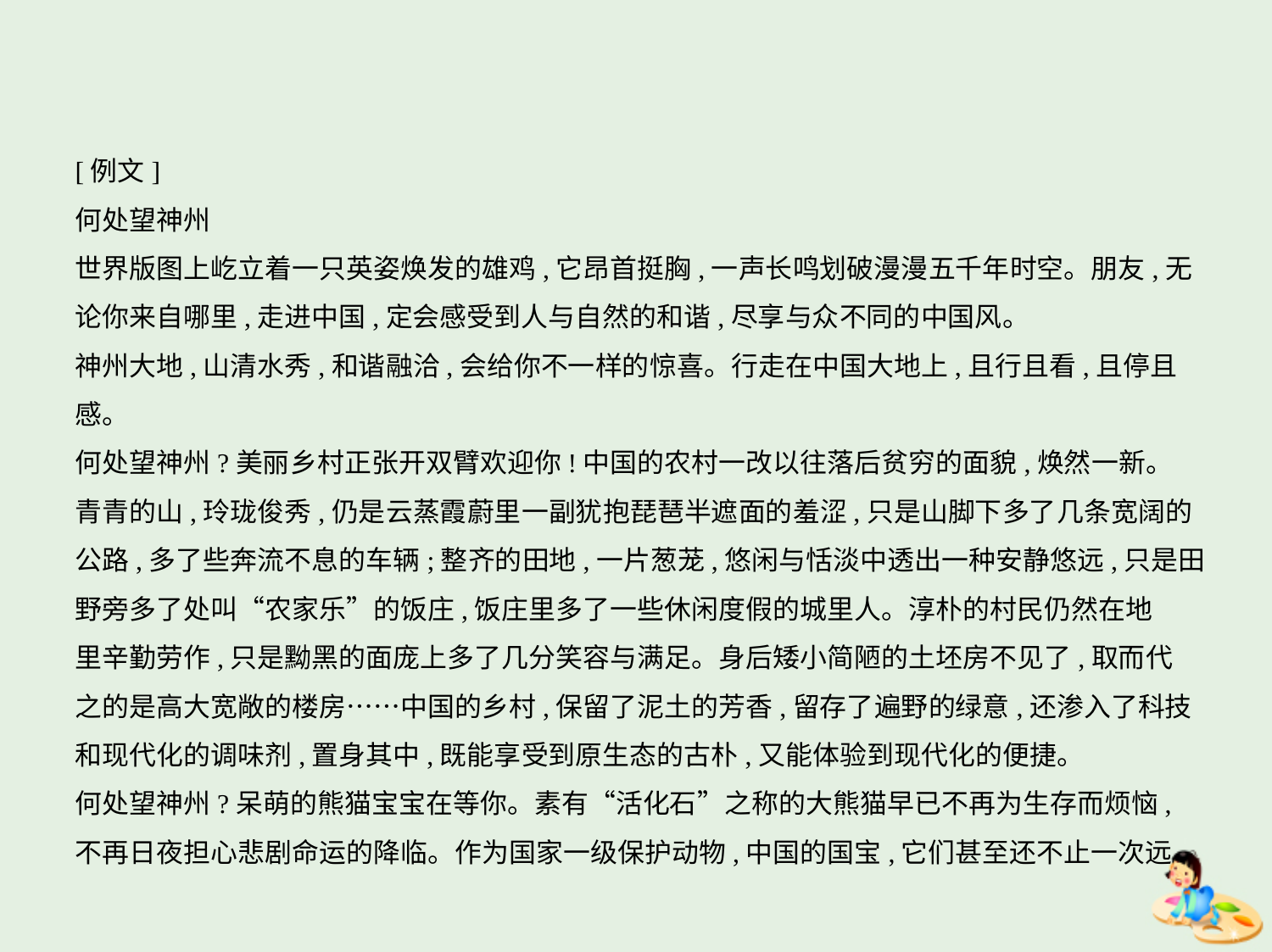

[例文]
何处望神州
世界版图上屹立着一只英姿焕发的雄鸡,它昂首挺胸,一声长鸣划破漫漫五千年时空。朋友,无
论你来自哪里,走进中国,定会感受到人与自然的和谐,尽享与众不同的中国风。
神州大地,山清水秀,和谐融洽,会给你不一样的惊喜。行走在中国大地上,且行且看,且停且感。
何处望神州?美丽乡村正张开双臂欢迎你!中国的农村一改以往落后贫穷的面貌,焕然一新。
青青的山,玲珑俊秀,仍是云蒸霞蔚里一副犹抱琵琶半遮面的羞涩,只是山脚下多了几条宽阔的
公路,多了些奔流不息的车辆;整齐的田地,一片葱茏,悠闲与恬淡中透出一种安静悠远,只是田
野旁多了处叫“农家乐”的饭庄,饭庄里多了一些休闲度假的城里人。淳朴的村民仍然在地
里辛勤劳作,只是黝黑的面庞上多了几分笑容与满足。身后矮小简陋的土坯房不见了,取而代
之的是高大宽敞的楼房……中国的乡村,保留了泥土的芳香,留存了遍野的绿意,还渗入了科技
和现代化的调味剂,置身其中,既能享受到原生态的古朴,又能体验到现代化的便捷。
何处望神州?呆萌的熊猫宝宝在等你。素有“活化石”之称的大熊猫早已不再为生存而烦恼,
不再日夜担心悲剧命运的降临。作为国家一级保护动物,中国的国宝,它们甚至还不止一次远